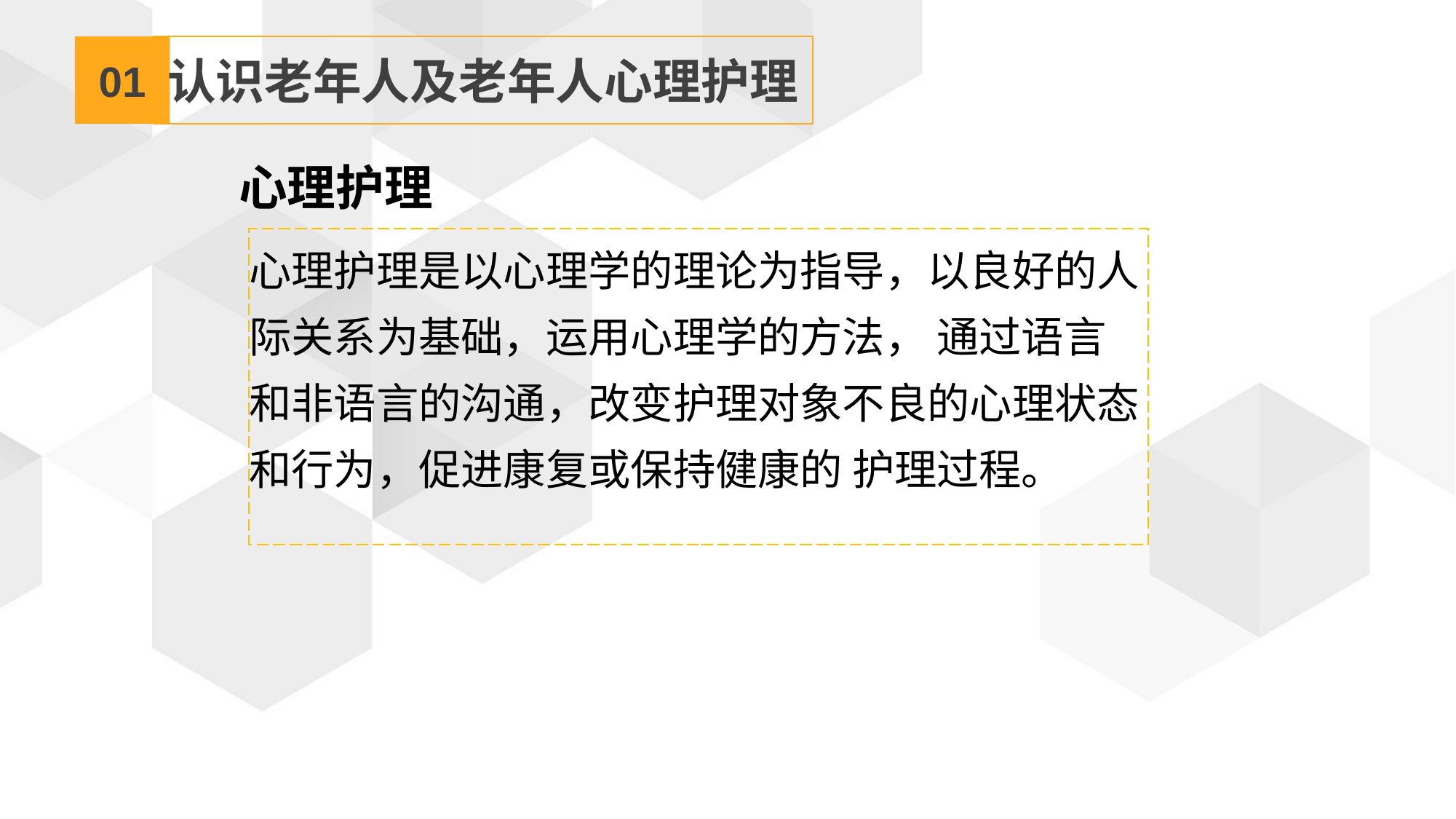

01
认识老年人及老年人心理护理
心理护理
心理护理是以心理学的理论为指导，以良好的人际关系为基础，运用心理学的方法， 通过语言和非语言的沟通，改变护理对象不良的心理状态和行为，促进康复或保持健康的 护理过程。